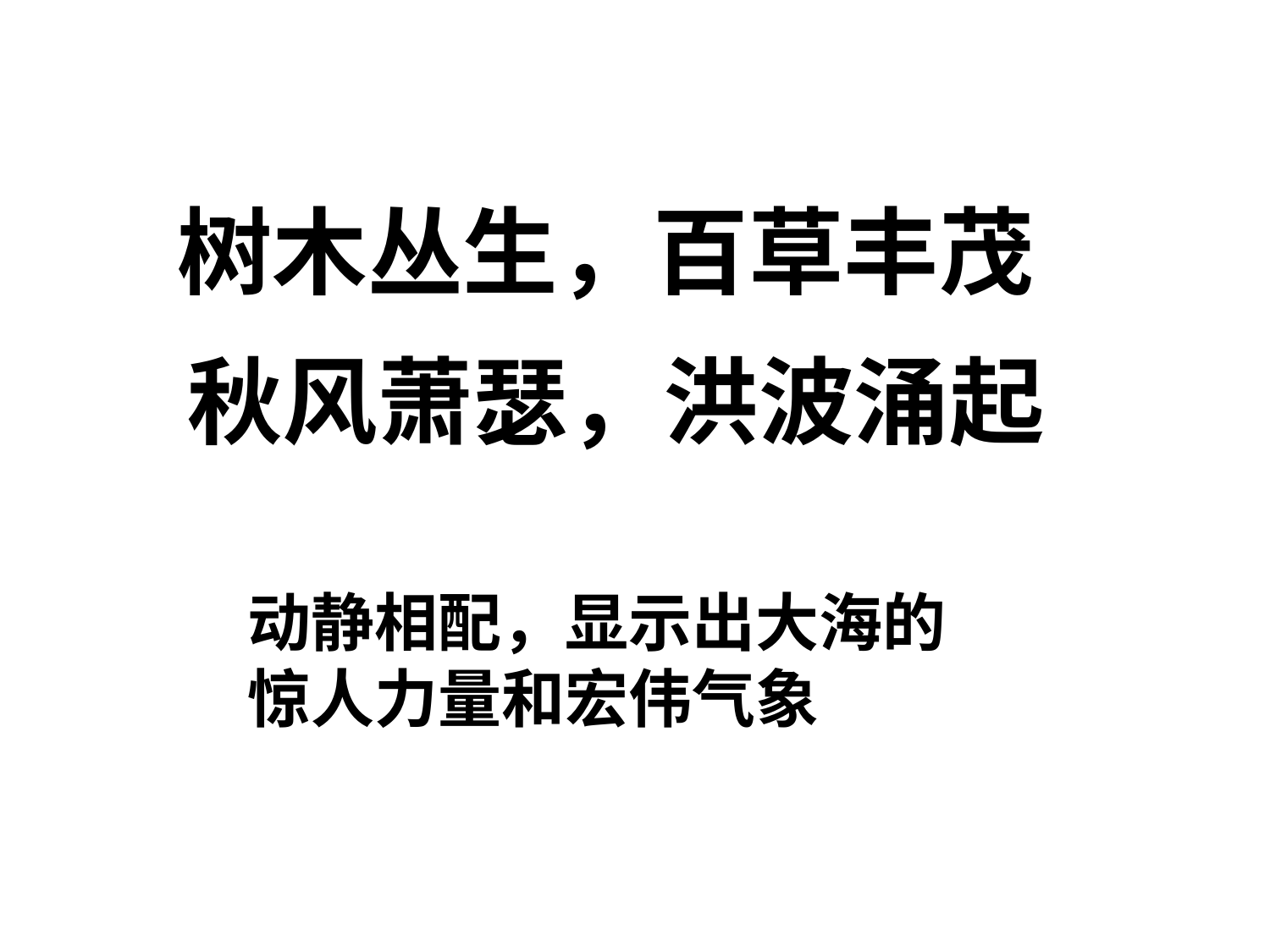

树木丛生，百草丰茂
秋风萧瑟，洪波涌起
动静相配，显示出大海的惊人力量和宏伟气象